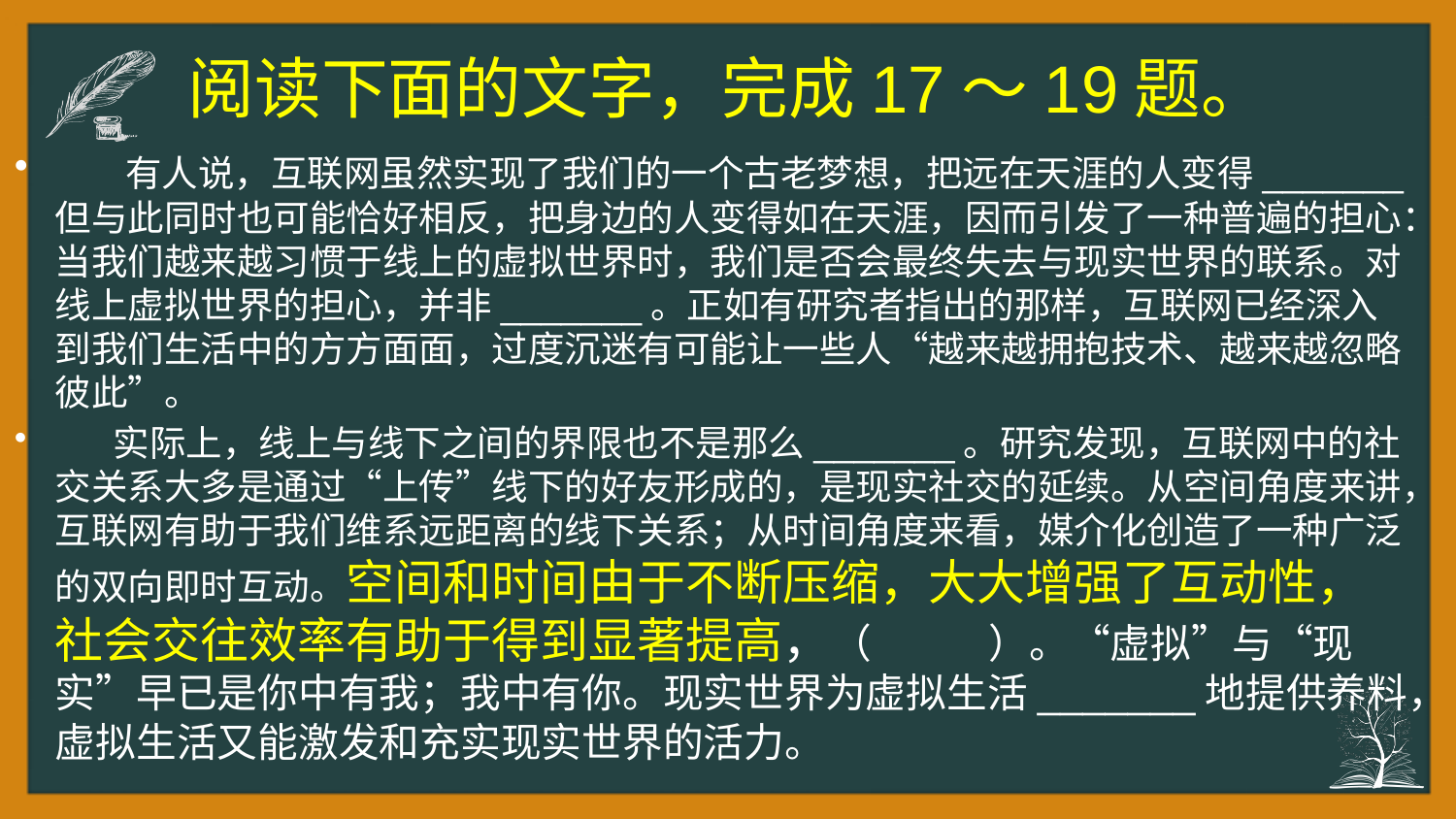

# 阅读下面的文字，完成17～19题。
       有人说，互联网虽然实现了我们的一个古老梦想，把远在天涯的人变得_______但与此同时也可能恰好相反，把身边的人变得如在天涯，因而引发了一种普遍的担心：当我们越来越习惯于线上的虚拟世界时，我们是否会最终失去与现实世界的联系。对线上虚拟世界的担心，并非_______。正如有研究者指出的那样，互联网已经深入到我们生活中的方方面面，过度沉迷有可能让一些人“越来越拥抱技术、越来越忽略彼此”。
      实际上，线上与线下之间的界限也不是那么_______。研究发现，互联网中的社交关系大多是通过“上传”线下的好友形成的，是现实社交的延续。从空间角度来讲，互联网有助于我们维系远距离的线下关系；从时间角度来看，媒介化创造了一种广泛的双向即时互动。空间和时间由于不断压缩，大大增强了互动性，社会交往效率有助于得到显著提高，（             ）。“虚拟”与“现实”早已是你中有我；我中有你。现实世界为虚拟生活_______地提供养料，虚拟生活又能激发和充实现实世界的活力。